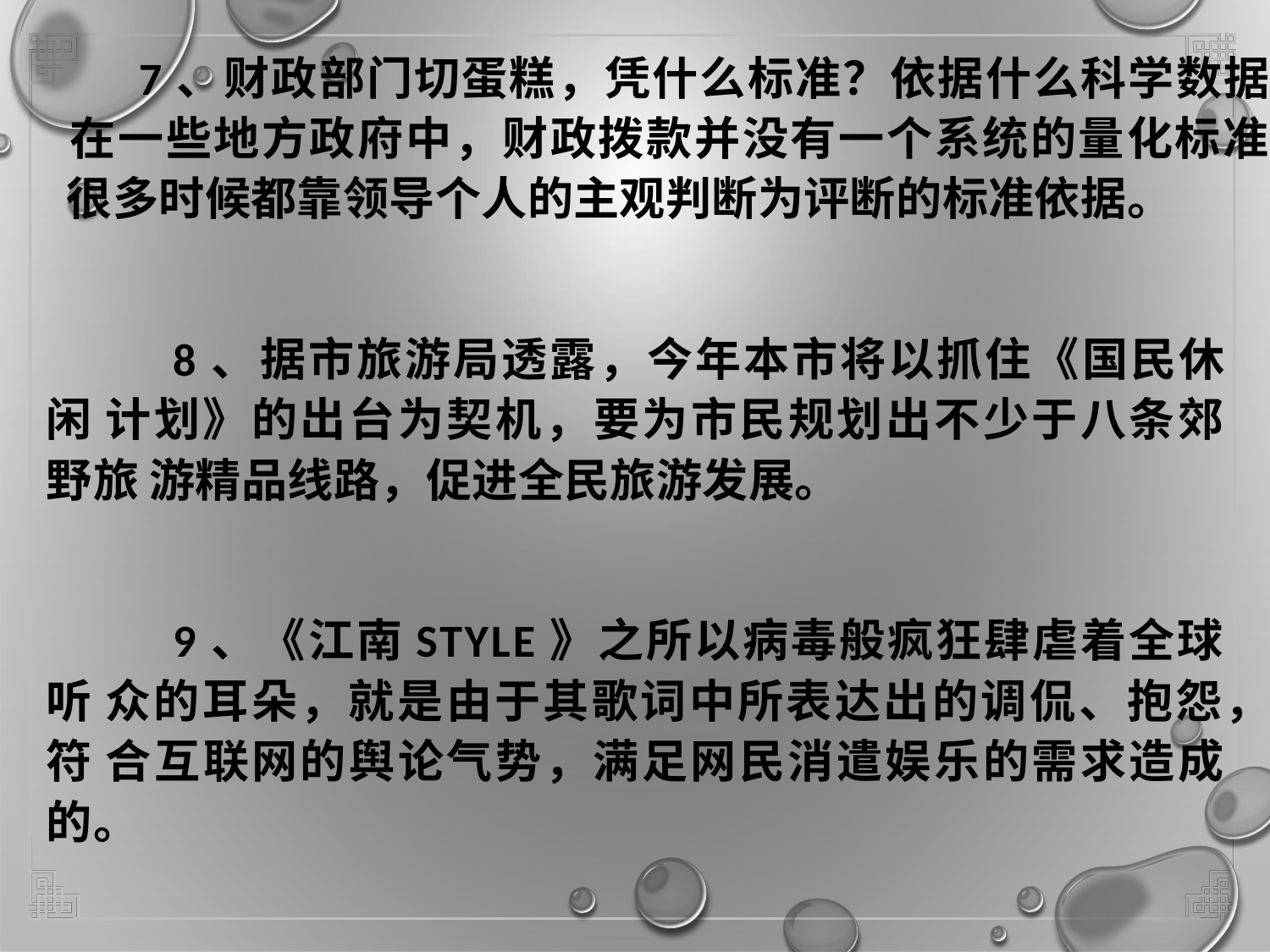

7、财政部门切蛋糕，凭什么标准？依据什么科学数据？  在一些地方政府中，财政拨款并没有一个系统的量化标准，  很多时候都靠领导个人的主观判断为评断的标准依据。

8、据市旅游局透露，今年本市将以抓住《国民休闲 计划》的出台为契机，要为市民规划出不少于八条郊野旅 游精品线路，促进全民旅游发展。

9、《江南STYLE》之所以病毒般疯狂肆虐着全球听 众的耳朵，就是由于其歌词中所表达出的调侃、抱怨，符 合互联网的舆论气势，满足网民消遣娱乐的需求造成的。